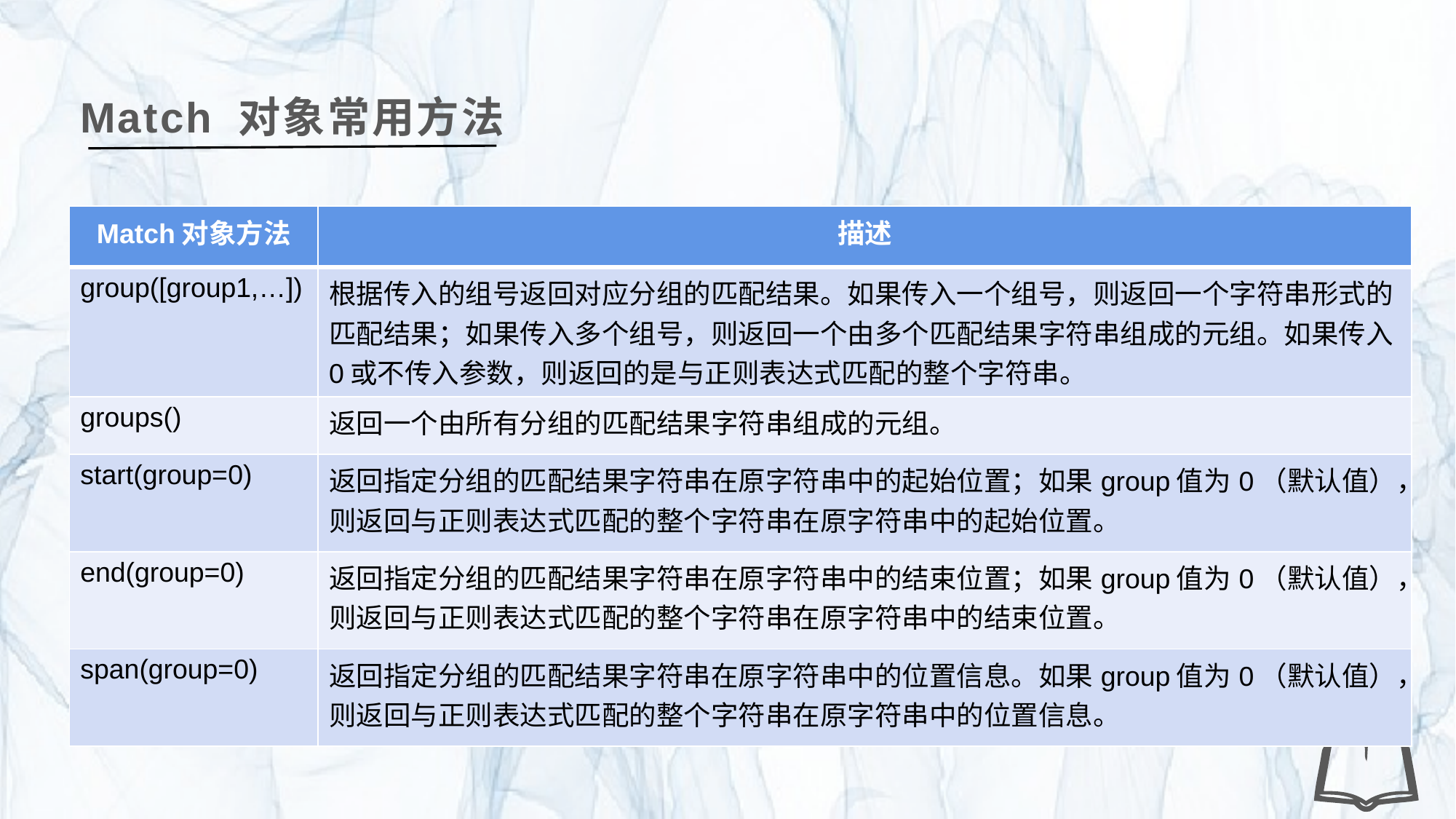

Match 对象常用方法
| Match对象方法 | 描述 |
| --- | --- |
| group([group1,…]) | 根据传入的组号返回对应分组的匹配结果。如果传入一个组号，则返回一个字符串形式的匹配结果；如果传入多个组号，则返回一个由多个匹配结果字符串组成的元组。如果传入0或不传入参数，则返回的是与正则表达式匹配的整个字符串。 |
| groups() | 返回一个由所有分组的匹配结果字符串组成的元组。 |
| start(group=0) | 返回指定分组的匹配结果字符串在原字符串中的起始位置；如果group值为0（默认值），则返回与正则表达式匹配的整个字符串在原字符串中的起始位置。 |
| end(group=0) | 返回指定分组的匹配结果字符串在原字符串中的结束位置；如果group值为0（默认值），则返回与正则表达式匹配的整个字符串在原字符串中的结束位置。 |
| span(group=0) | 返回指定分组的匹配结果字符串在原字符串中的位置信息。如果group值为0（默认值），则返回与正则表达式匹配的整个字符串在原字符串中的位置信息。 |

57